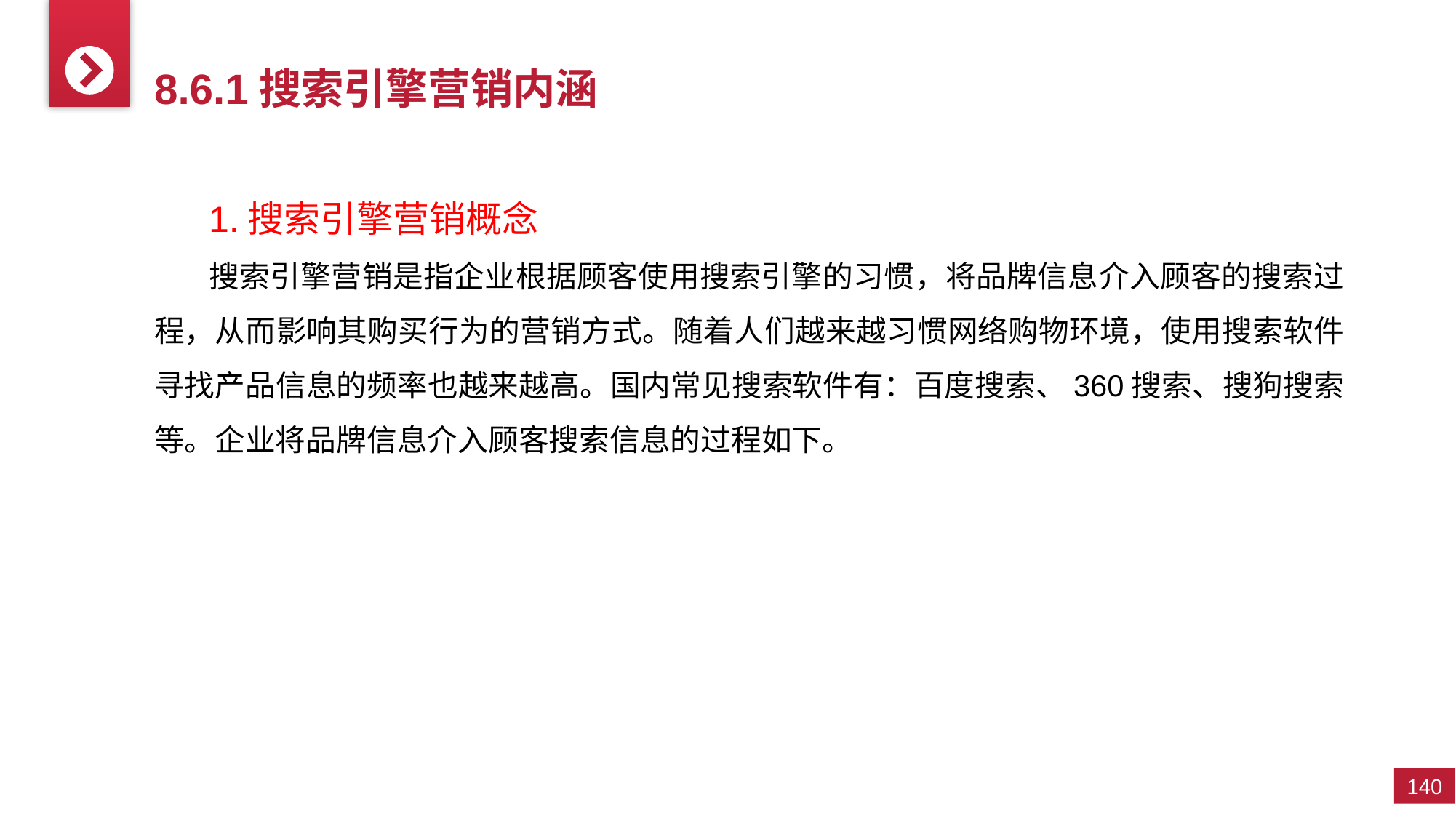

8.6.1搜索引擎营销内涵
1.搜索引擎营销概念
搜索引擎营销是指企业根据顾客使用搜索引擎的习惯，将品牌信息介入顾客的搜索过程，从而影响其购买行为的营销方式。随着人们越来越习惯网络购物环境，使用搜索软件寻找产品信息的频率也越来越高。国内常见搜索软件有：百度搜索、360搜索、搜狗搜索等。企业将品牌信息介入顾客搜索信息的过程如下。